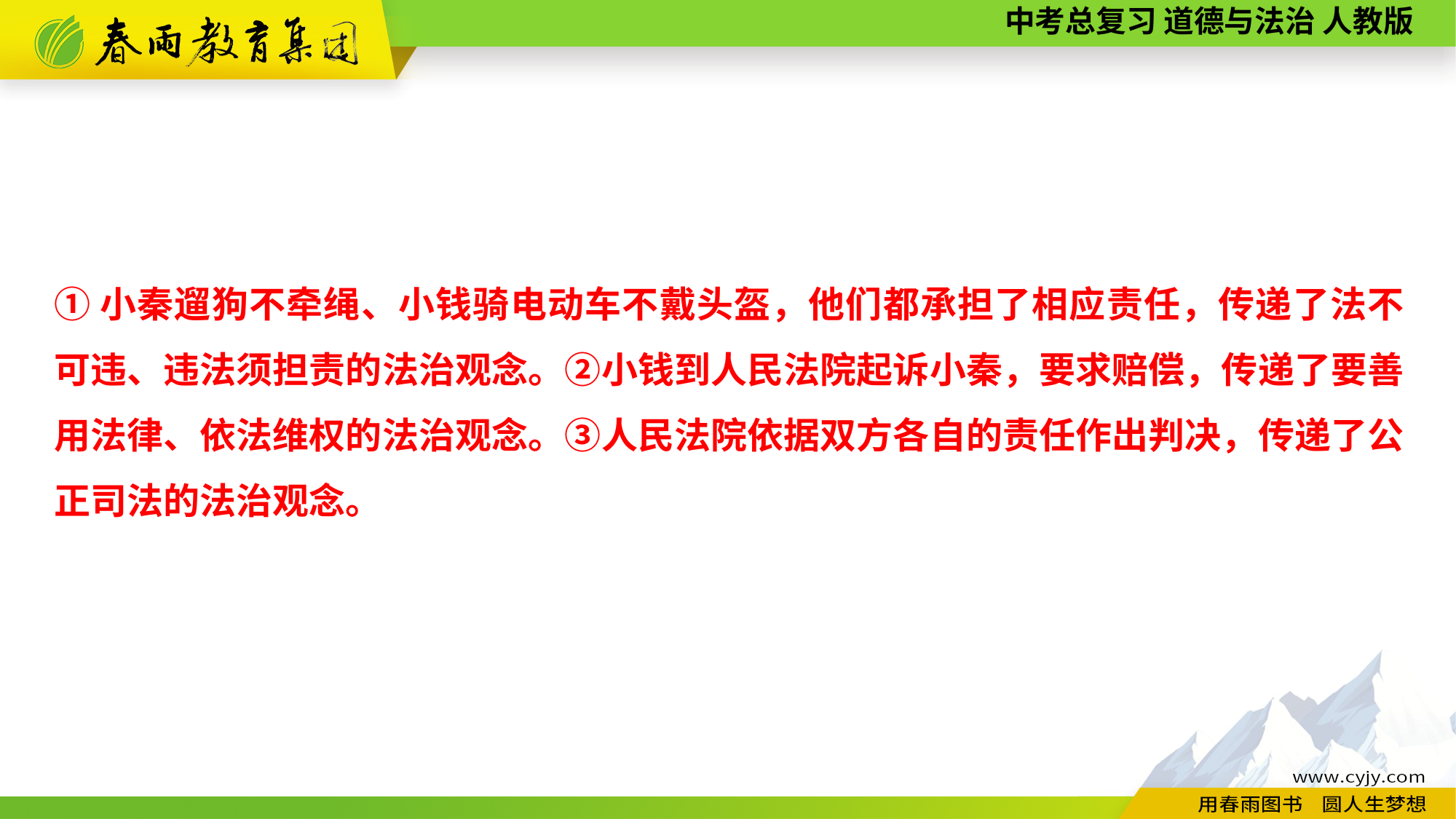

①小秦遛狗不牵绳、小钱骑电动车不戴头盔，他们都承担了相应责任，传递了法不可违、违法须担责的法治观念。②小钱到人民法院起诉小秦，要求赔偿，传递了要善用法律、依法维权的法治观念。③人民法院依据双方各自的责任作出判决，传递了公正司法的法治观念。